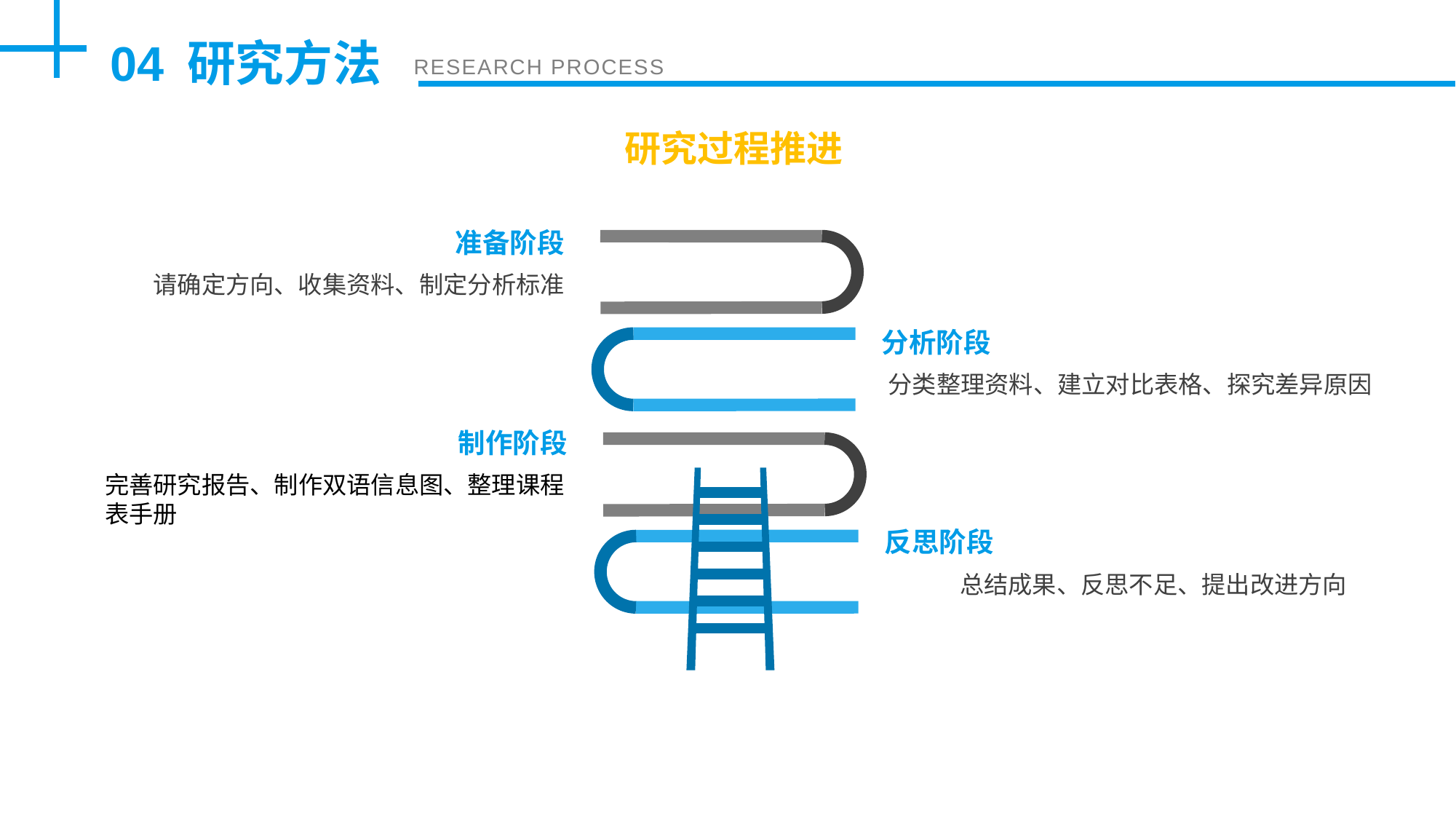

04
研究方法
RESEARCH PROCESS
研究过程推进
准备阶段

请确定方向、收集资料、制定分析标准
分析阶段

分类整理资料、建立对比表格、探究差异原因
制作阶段

完善研究报告、制作双语信息图、整理课程表手册

反思阶段

总结成果、反思不足、提出改进方向